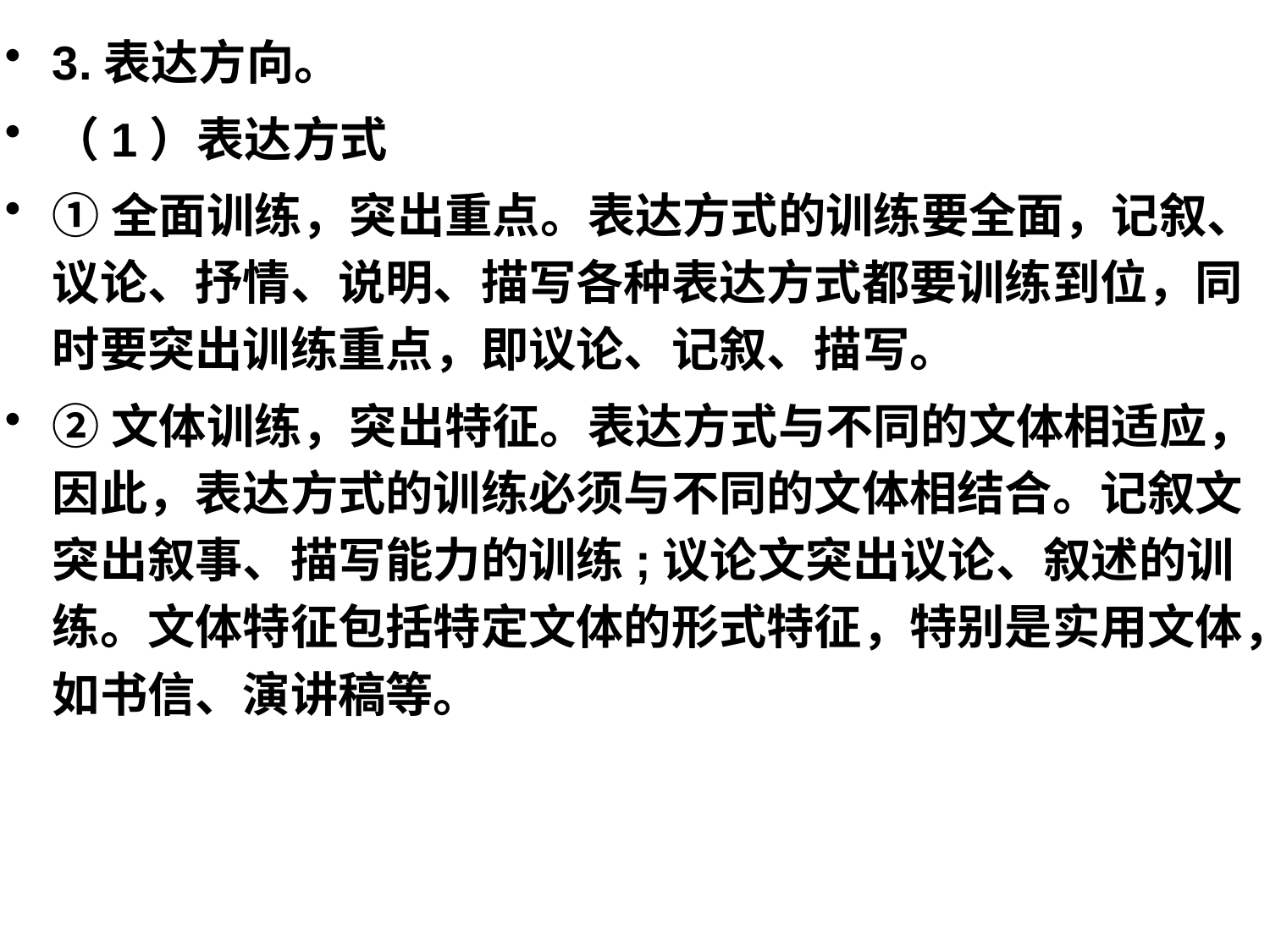

3.表达方向。
（1）表达方式
①全面训练，突出重点。表达方式的训练要全面，记叙、议论、抒情、说明、描写各种表达方式都要训练到位，同时要突出训练重点，即议论、记叙、描写。
②文体训练，突出特征。表达方式与不同的文体相适应，因此，表达方式的训练必须与不同的文体相结合。记叙文突出叙事、描写能力的训练;议论文突出议论、叙述的训练。文体特征包括特定文体的形式特征，特别是实用文体，如书信、演讲稿等。